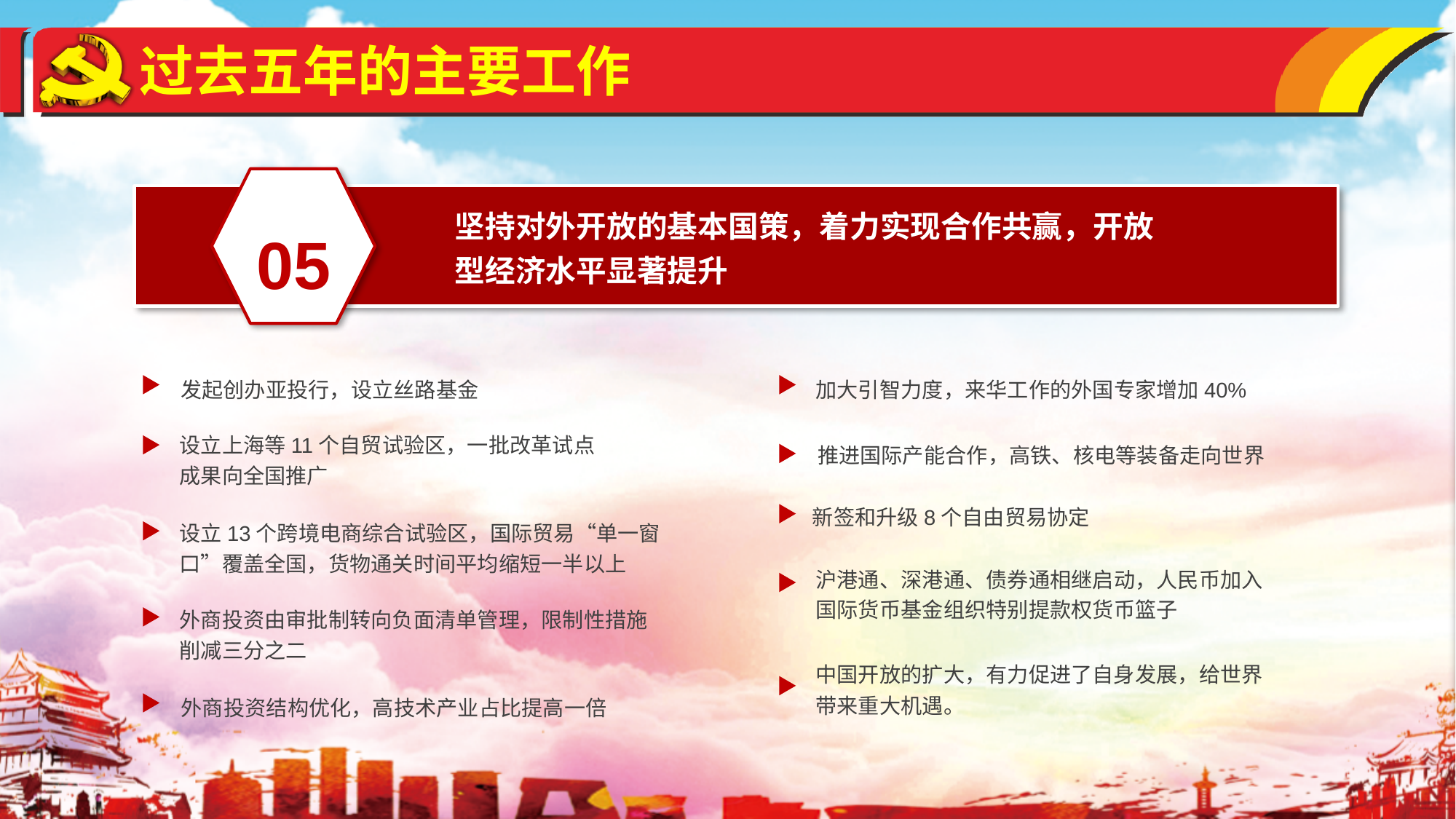

过去五年的主要工作

05

坚持对外开放的基本国策，着力实现合作共赢，开放型经济水平显著提升
发起创办亚投行，设立丝路基金
加大引智力度，来华工作的外国专家增加40%

设立上海等11个自贸试验区，一批改革试点成果向全国推广
推进国际产能合作，高铁、核电等装备走向世界

新签和升级8个自由贸易协定

设立13个跨境电商综合试验区，国际贸易“单一窗口”覆盖全国，货物通关时间平均缩短一半以上

沪港通、深港通、债券通相继启动，人民币加入国际货币基金组织特别提款权货币篮子

外商投资由审批制转向负面清单管理，限制性措施削减三分之二

中国开放的扩大，有力促进了自身发展，给世界带来重大机遇。

外商投资结构优化，高技术产业占比提高一倍